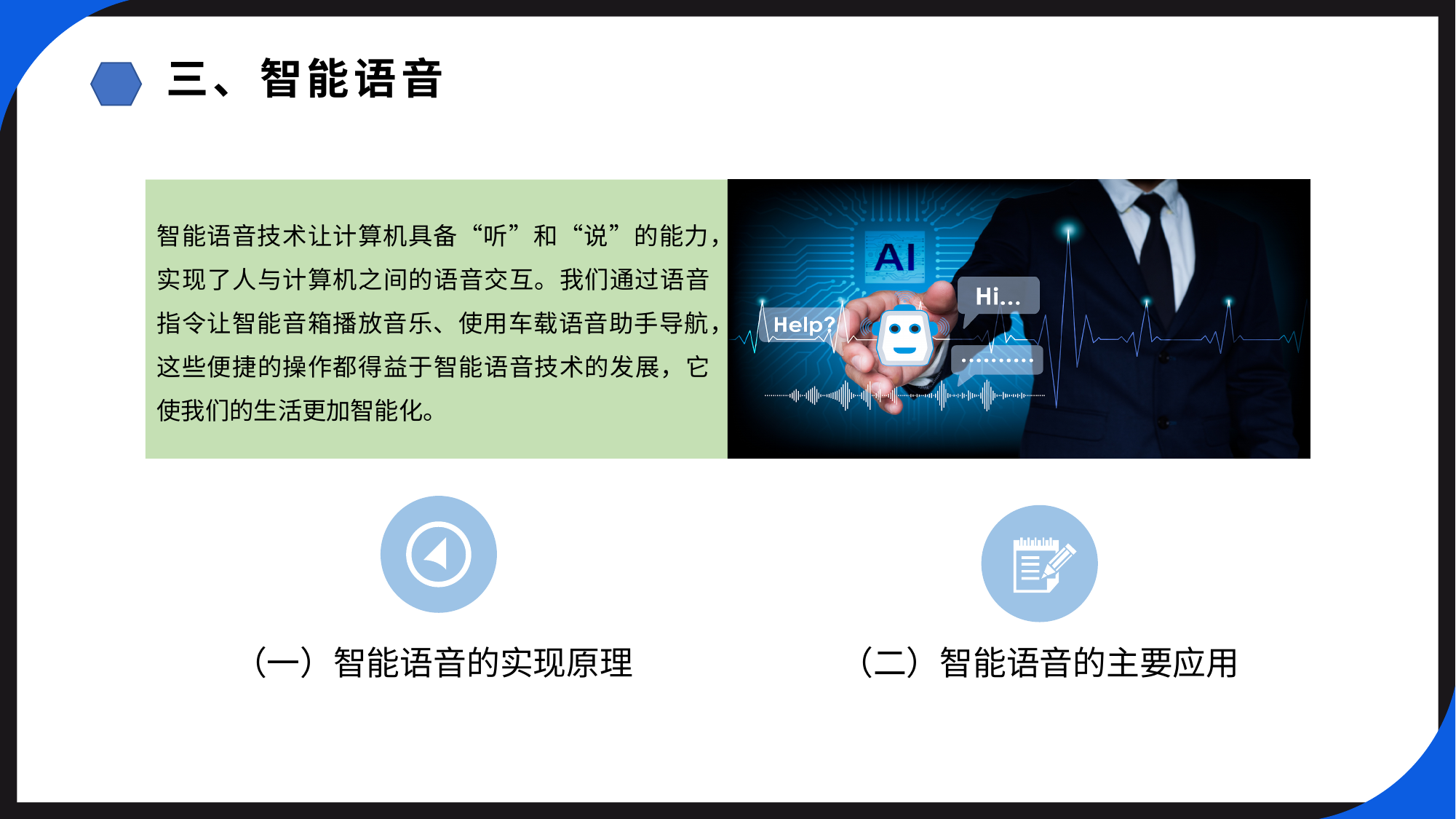

三、智能语音

智能语音技术让计算机具备“听”和“说”的能力，实现了人与计算机之间的语音交互。我们通过语音指令让智能音箱播放音乐、使用车载语音助手导航，这些便捷的操作都得益于智能语音技术的发展，它使我们的生活更加智能化。

（一）智能语音的实现原理

（二）智能语音的主要应用